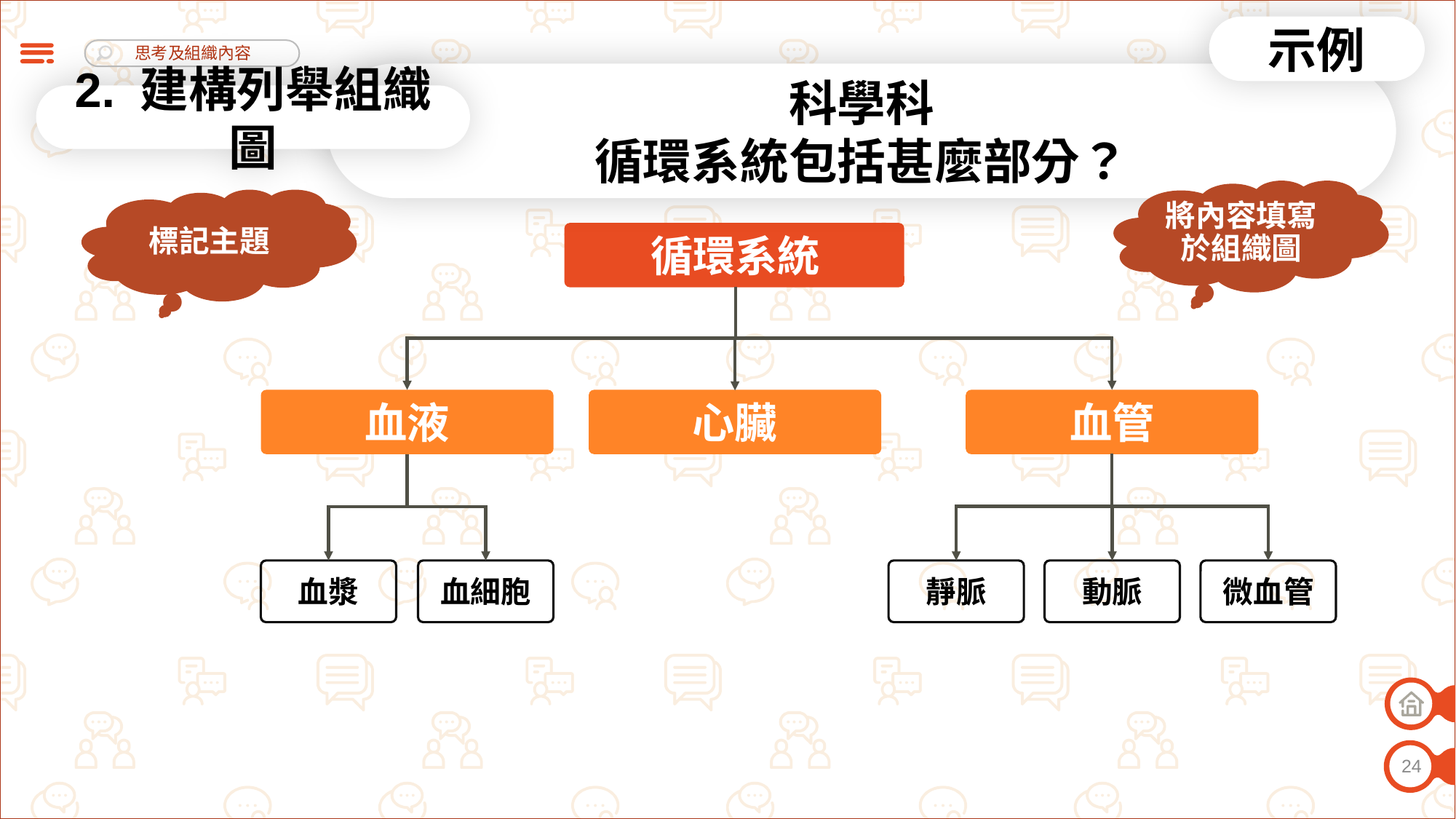

示例
科學科
循環系統包括甚麼部分？
2. 建構列舉組織圖
將內容填寫於組織圖
標記主題

循環系統

血液
心臟
血管

動脈
微血管
血漿
血細胞
靜脈
24